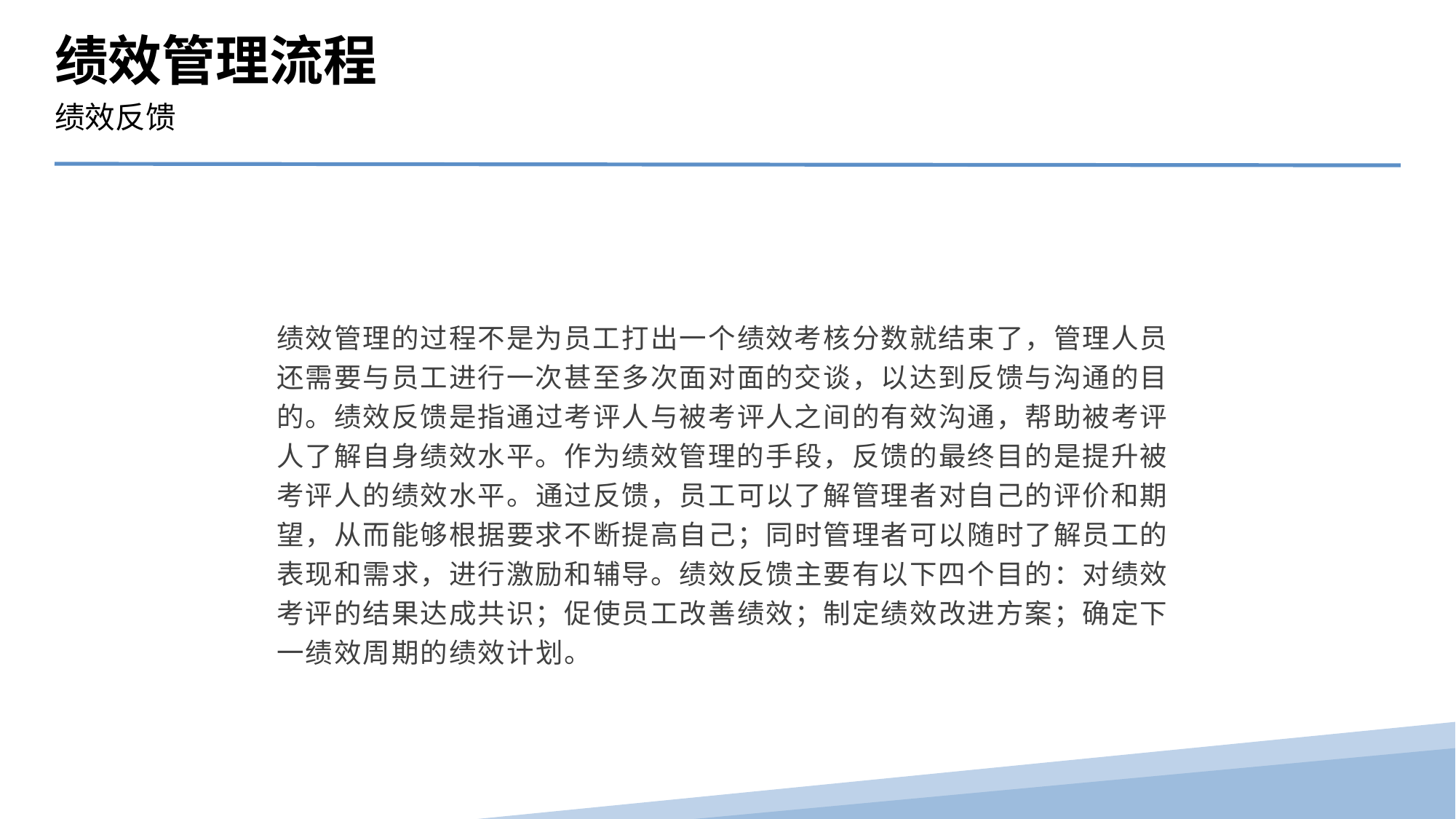

绩效管理流程
绩效反馈
绩效管理的过程不是为员工打出一个绩效考核分数就结束了，管理人员还需要与员工进行一次甚至多次面对面的交谈，以达到反馈与沟通的目的。绩效反馈是指通过考评人与被考评人之间的有效沟通，帮助被考评人了解自身绩效水平。作为绩效管理的手段，反馈的最终目的是提升被考评人的绩效水平。通过反馈，员工可以了解管理者对自己的评价和期望，从而能够根据要求不断提高自己；同时管理者可以随时了解员工的表现和需求，进行激励和辅导。绩效反馈主要有以下四个目的：对绩效考评的结果达成共识；促使员工改善绩效；制定绩效改进方案；确定下一绩效周期的绩效计划。